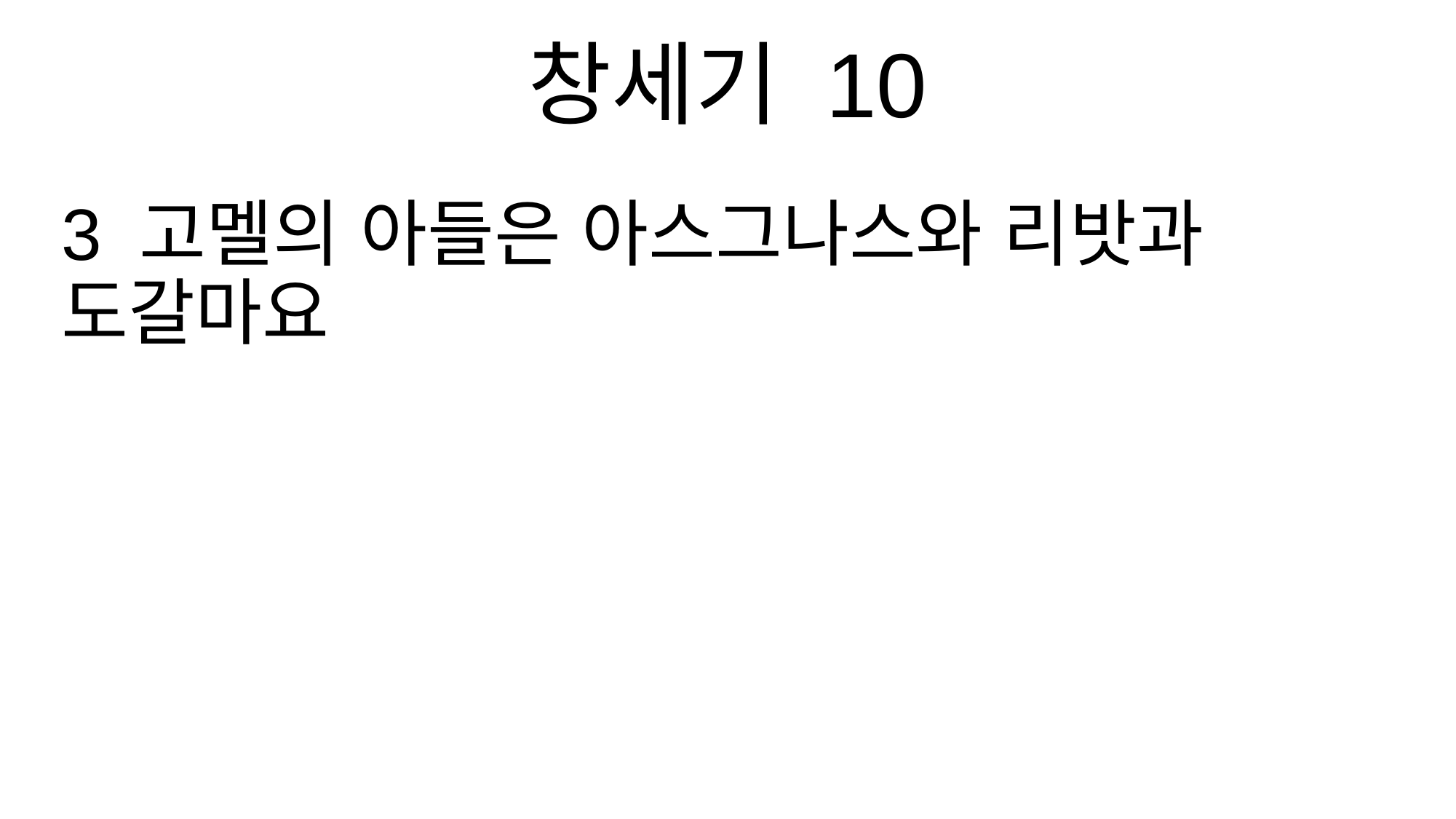

창세기 10
3 고멜의 아들은 아스그나스와 리밧과 도갈마요